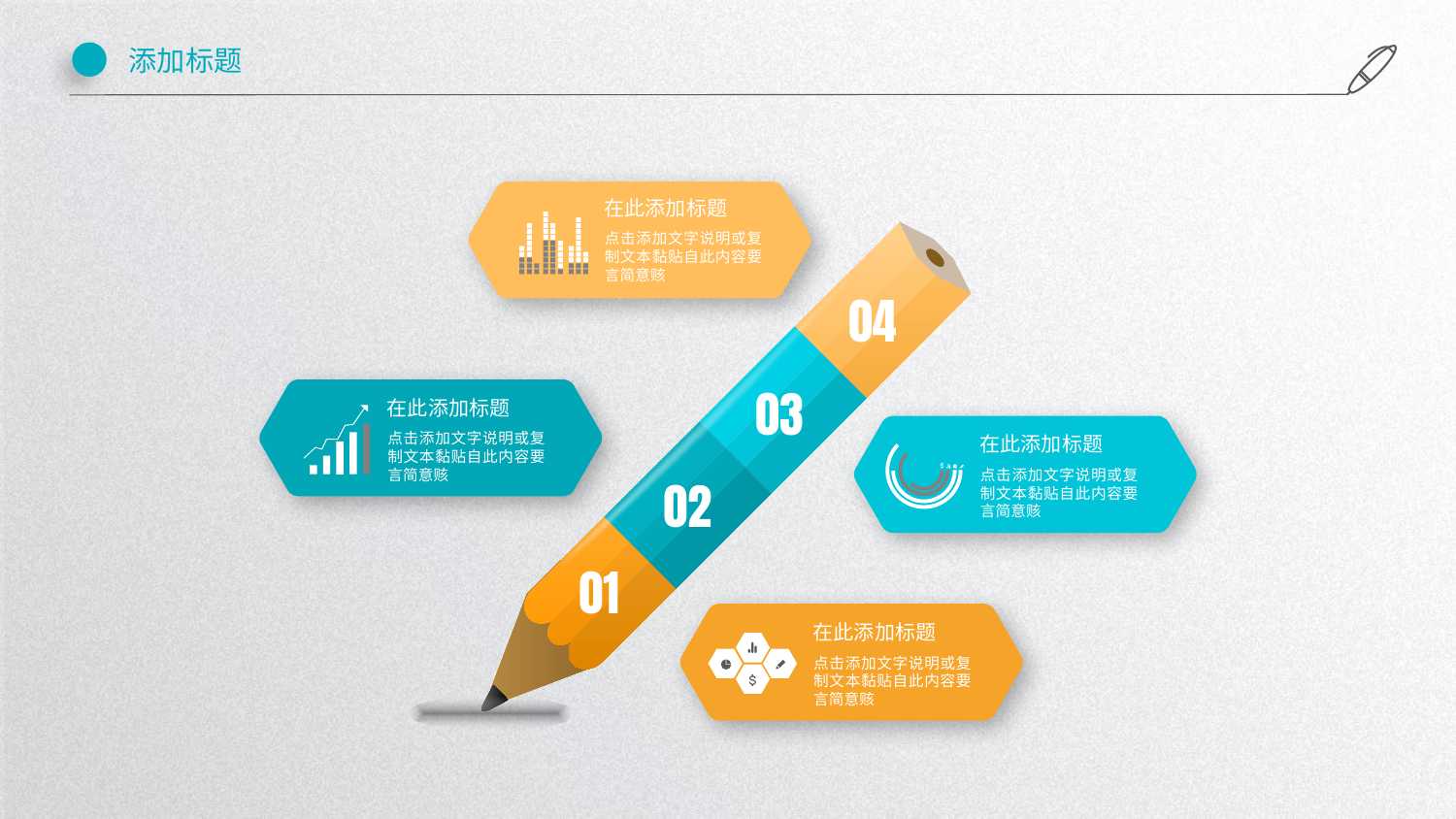

添加标题

在此添加标题
点击添加文字说明或复制文本黏贴自此内容要言简意赅

04

03
在此添加标题
点击添加文字说明或复制文本黏贴自此内容要言简意赅

在此添加标题
点击添加文字说明或复制文本黏贴自此内容要言简意赅

02
01

在此添加标题
点击添加文字说明或复制文本黏贴自此内容要言简意赅